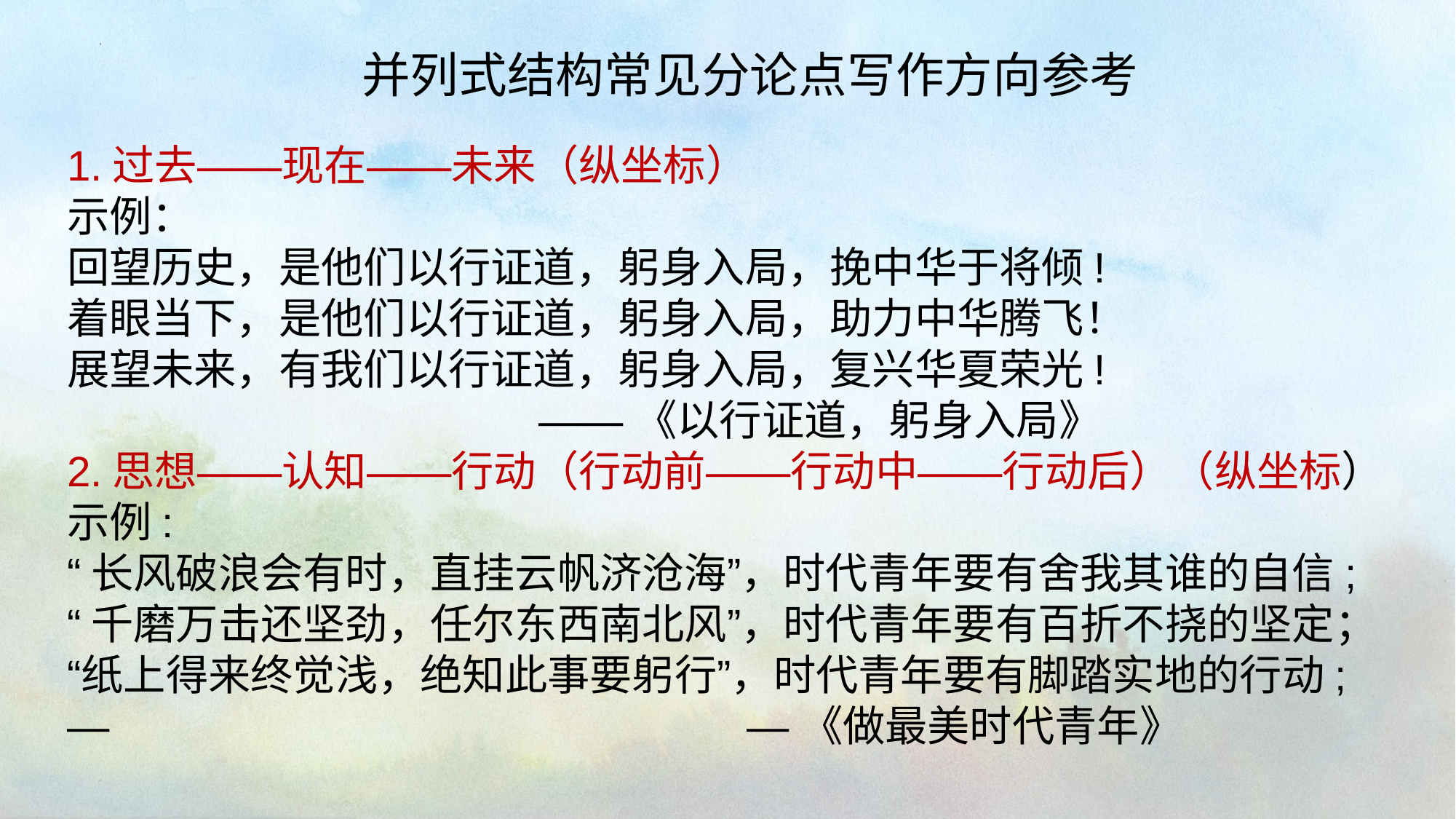

并列式结构常见分论点写作方向参考
1.过去——现在——未来（纵坐标）
示例：
回望历史，是他们以行证道，躬身入局，挽中华于将倾!
着眼当下，是他们以行证道，躬身入局，助力中华腾飞！
展望未来，有我们以行证道，躬身入局，复兴华夏荣光!
                                        ——《以行证道，躬身入局》
2.思想——认知——行动（行动前——行动中——行动后）（纵坐标）示例:
“长风破浪会有时，直挂云帆济沧海”，时代青年要有舍我其谁的自信; “千磨万击还坚劲，任尔东西南北风”，时代青年要有百折不挠的坚定；“纸上得来终觉浅，绝知此事要躬行”，时代青年要有脚踏实地的行动;—                                                      —《做最美时代青年》